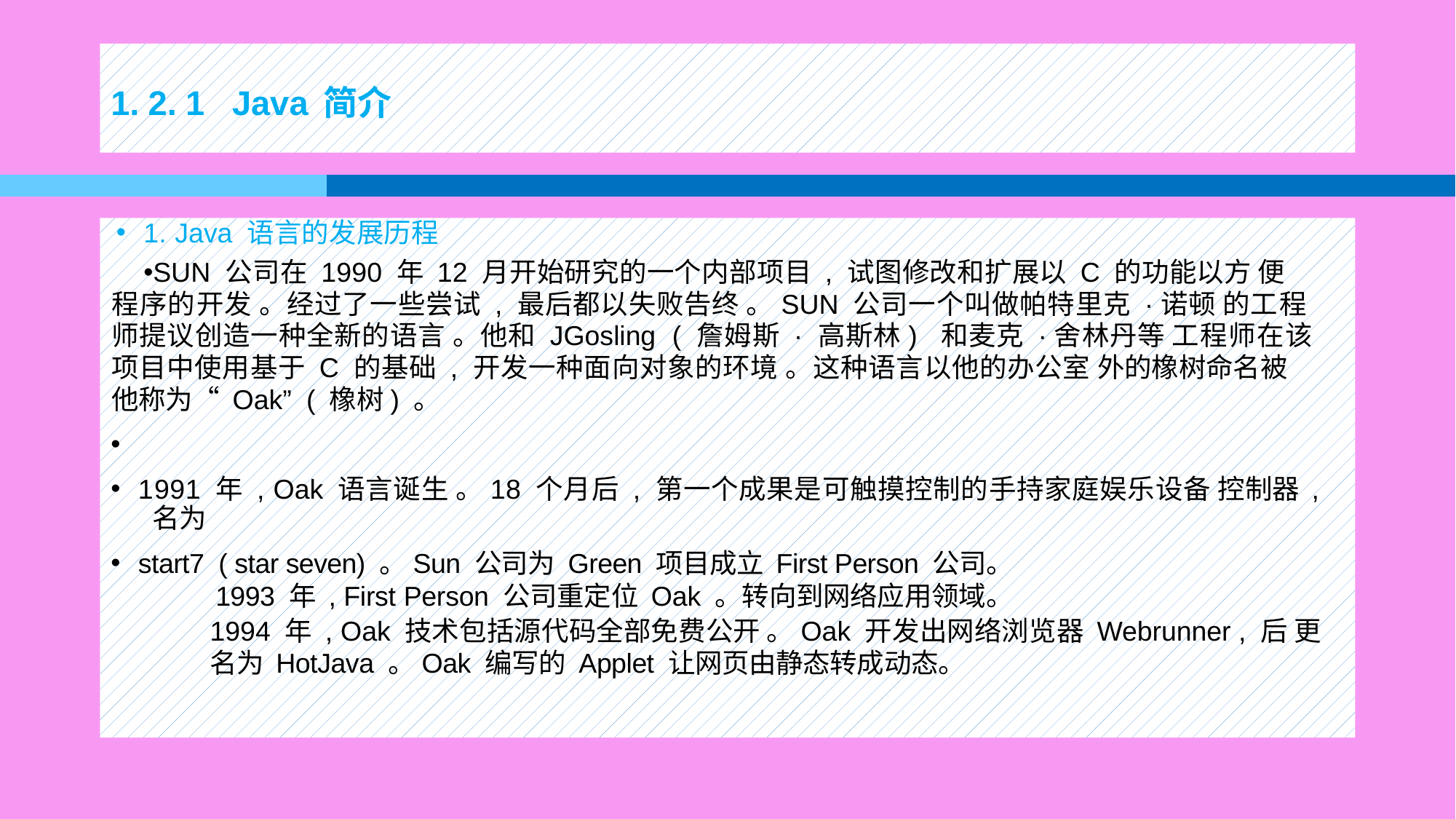

# 1. 2. 1   Java 简介
1. Java 语言的发展历程
SUN 公司在 1990 年 12 月开始研究的一个内部项目 , 试图修改和扩展以 C 的功能以方 便程序的开发 。经过了一些尝试 , 最后都以失败告终 。SUN 公司一个叫做帕特里克 ·诺顿 的工程师提议创造一种全新的语言 。他和 JGosling  ( 詹姆斯 · 高斯林)  和麦克 ·舍林丹等 工程师在该项目中使用基于 C 的基础 , 开发一种面向对象的环境 。这种语言以他的办公室 外的橡树命名被他称为“ Oak”  ( 橡树) 。

1991 年 , Oak 语言诞生 。18 个月后 , 第一个成果是可触摸控制的手持家庭娱乐设备 控制器 , 名为
start7  ( star seven) 。Sun 公司为 Green 项目成立 First Person 公司。
1993 年 , First Person 公司重定位 Oak 。转向到网络应用领域。
1994 年 , Oak 技术包括源代码全部免费公开 。Oak 开发出网络浏览器 Webrunner , 后 更名为 HotJava 。Oak 编写的 Applet 让网页由静态转成动态。